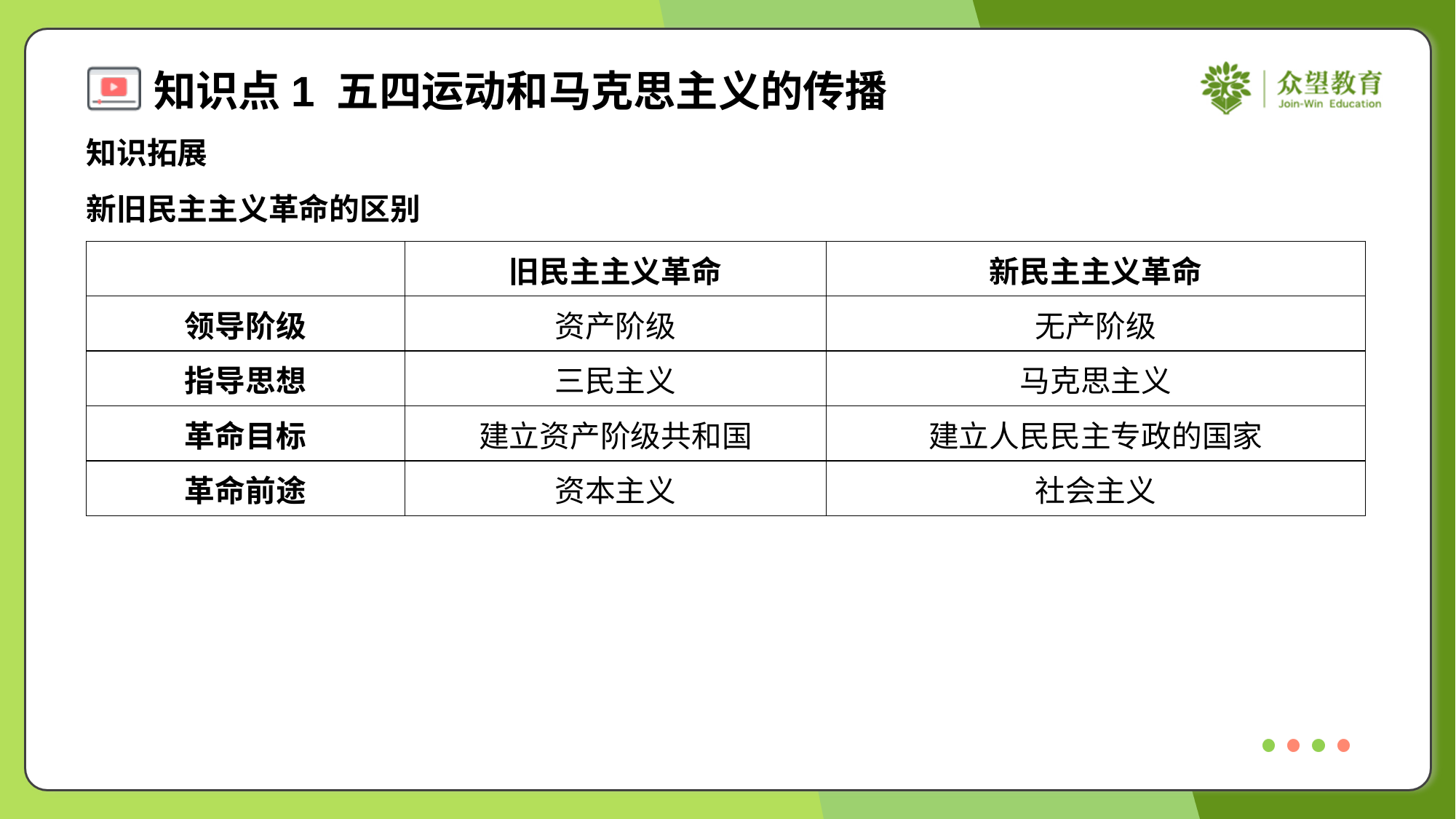

知识拓展
新旧民主主义革命的区别
|  | 旧民主主义革命 | 新民主主义革命 |
| --- | --- | --- |
| 领导阶级 | 资产阶级 | 无产阶级 |
| 指导思想 | 三民主义 | 马克思主义 |
| 革命目标 | 建立资产阶级共和国 | 建立人民民主专政的国家 |
| 革命前途 | 资本主义 | 社会主义 |